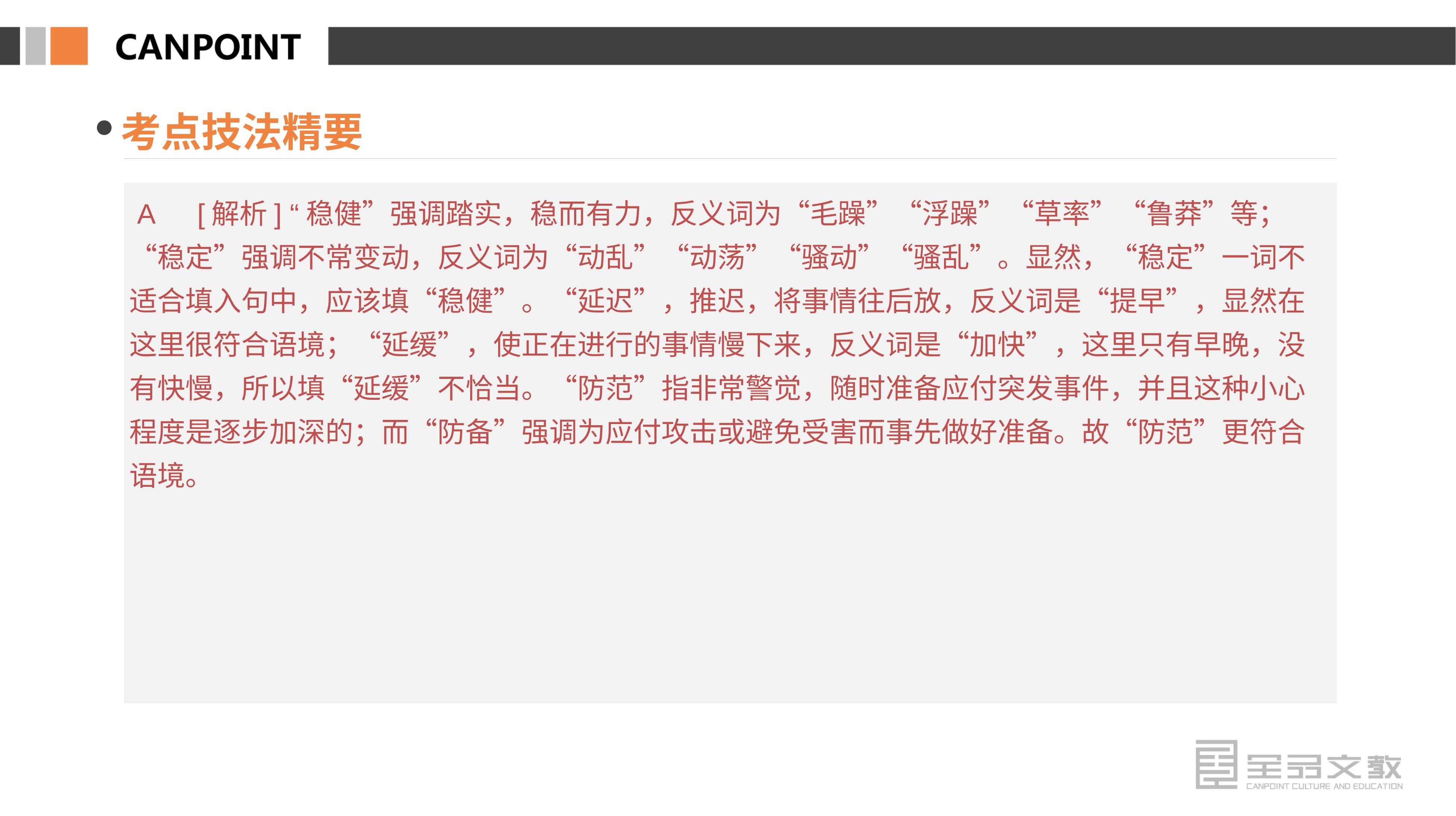

考点技法精要

 A　[解析] “稳健”强调踏实，稳而有力，反义词为“毛躁”“浮躁”“草率”“鲁莽”等；“稳定”强调不常变动，反义词为“动乱”“动荡”“骚动”“骚乱”。显然，“稳定”一词不适合填入句中，应该填“稳健”。“延迟”，推迟，将事情往后放，反义词是“提早”，显然在这里很符合语境；“延缓”，使正在进行的事情慢下来，反义词是“加快”，这里只有早晚，没有快慢，所以填“延缓”不恰当。“防范”指非常警觉，随时准备应付突发事件，并且这种小心程度是逐步加深的；而“防备”强调为应付攻击或避免受害而事先做好准备。故“防范”更符合语境。